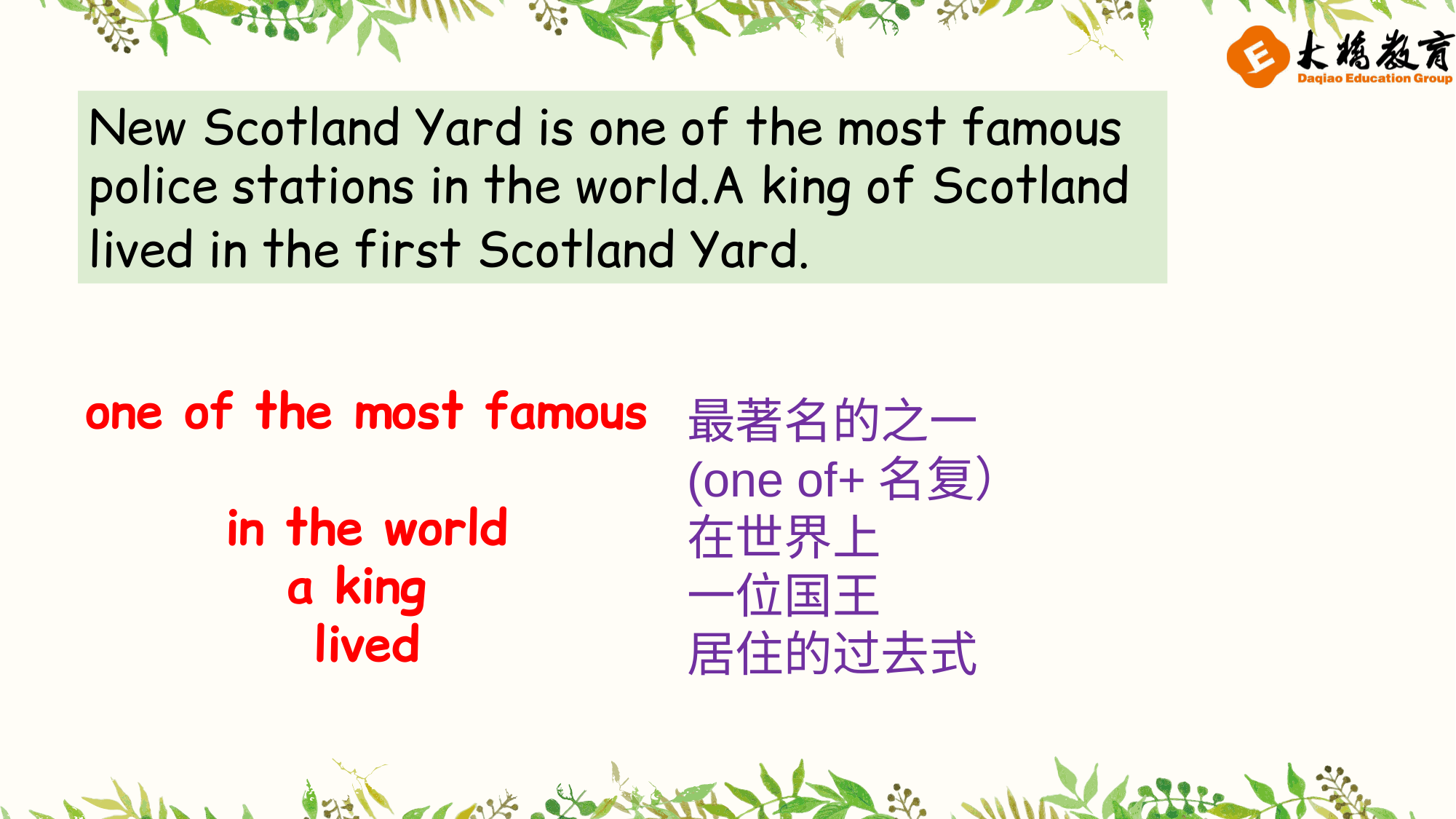

New Scotland Yard is one of the most famous police stations in the world.A king of Scotland lived in the first Scotland Yard.
one of the most famous

in the world
a king
lived
最著名的之一
(one of+名复）
在世界上
一位国王
居住的过去式